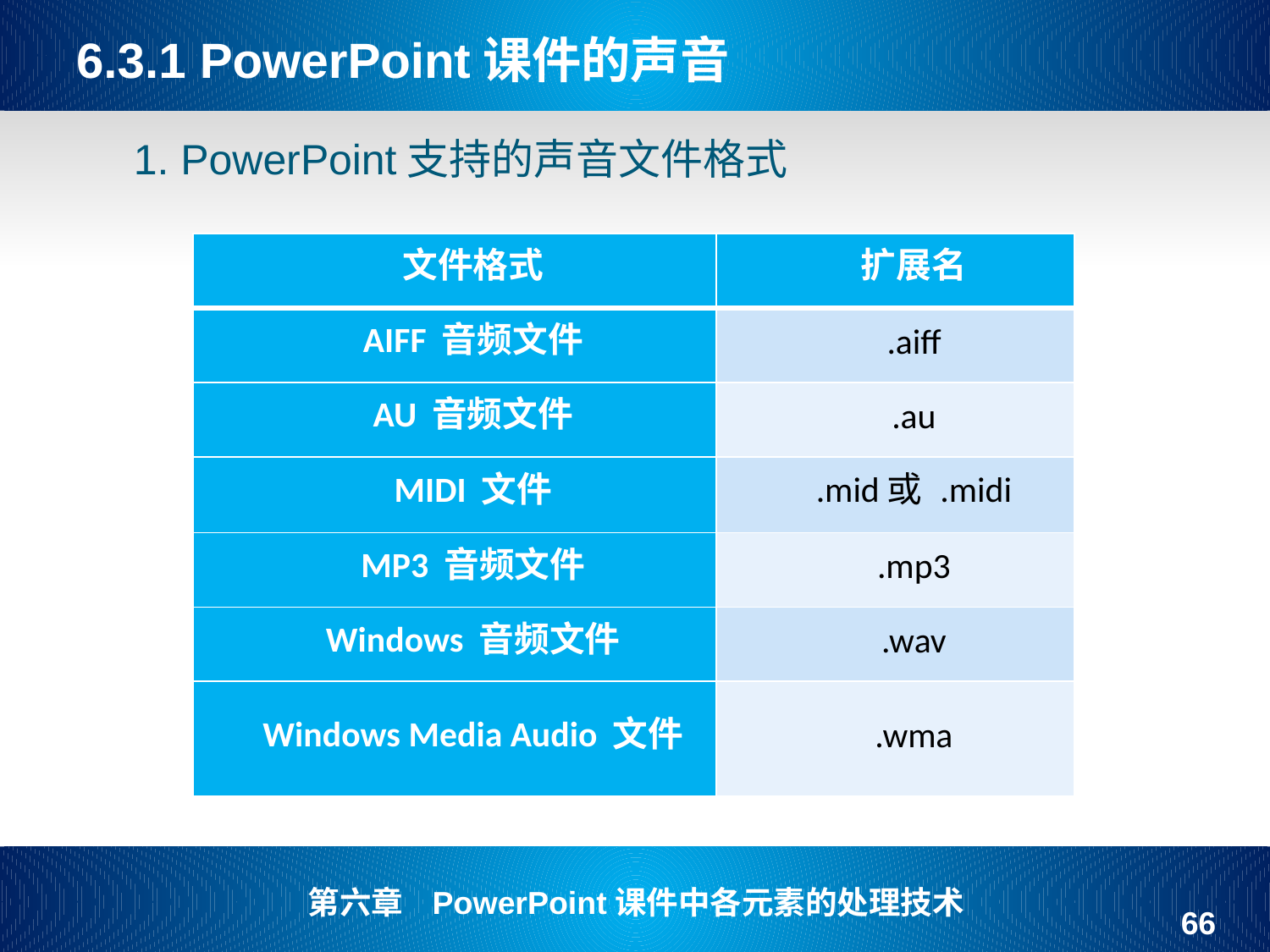

# 6.3.1 PowerPoint课件的声音
1. PowerPoint支持的声音文件格式
| 文件格式 | 扩展名 |
| --- | --- |
| AIFF 音频文件 | .aiff |
| AU 音频文件 | .au |
| MIDI 文件 | .mid或 .midi |
| MP3 音频文件 | .mp3 |
| Windows 音频文件 | .wav |
| Windows Media Audio 文件 | .wma |

66